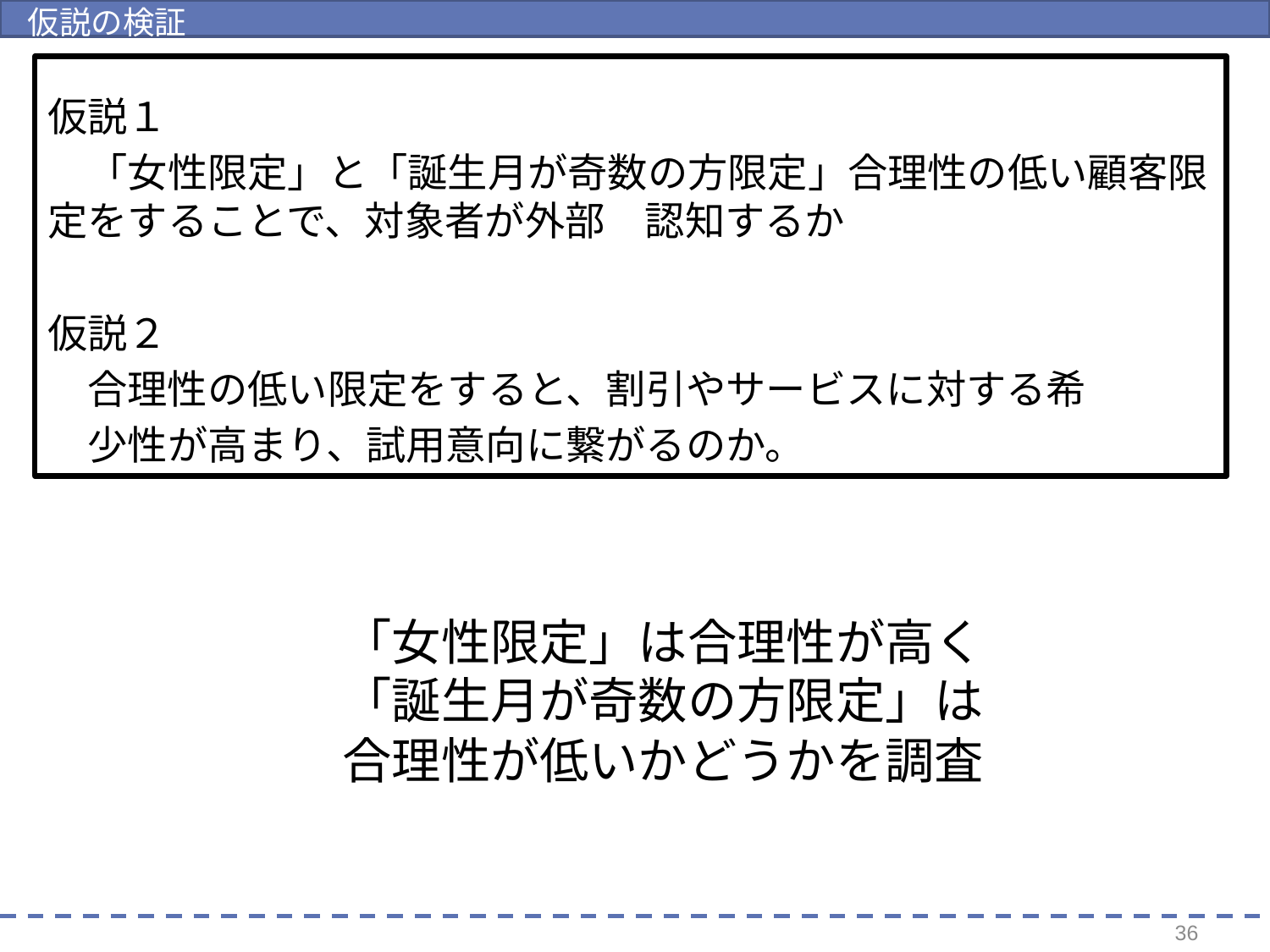

仮説の検証

仮説１
　「女性限定」と「誕生月が奇数の方限定」合理性の低い顧客限定をすることで、対象者が外部　認知するか

仮説２
　合理性の低い限定をすると、割引やサービスに対する希
　少性が高まり、試用意向に繋がるのか。
「女性限定」は合理性が高く
「誕生月が奇数の方限定」は
合理性が低いかどうかを調査